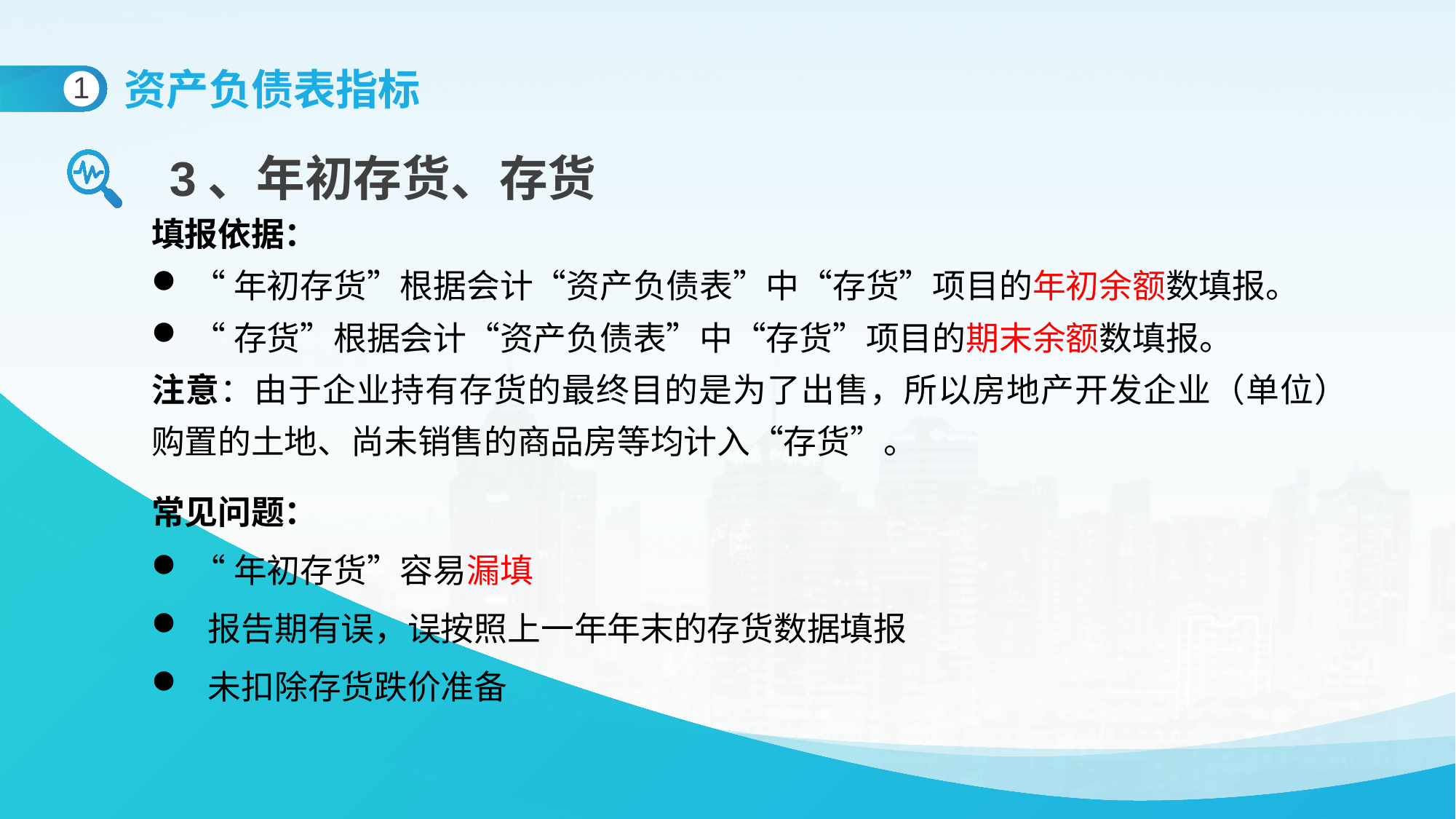

资产负债表指标
1
3、年初存货、存货

填报依据：
“年初存货”根据会计“资产负债表”中“存货”项目的年初余额数填报。
“存货”根据会计“资产负债表”中“存货”项目的期末余额数填报。
注意：由于企业持有存货的最终目的是为了出售，所以房地产开发企业（单位）购置的土地、尚未销售的商品房等均计入“存货”。
常见问题：
“年初存货”容易漏填
 报告期有误，误按照上一年年末的存货数据填报
 未扣除存货跌价准备